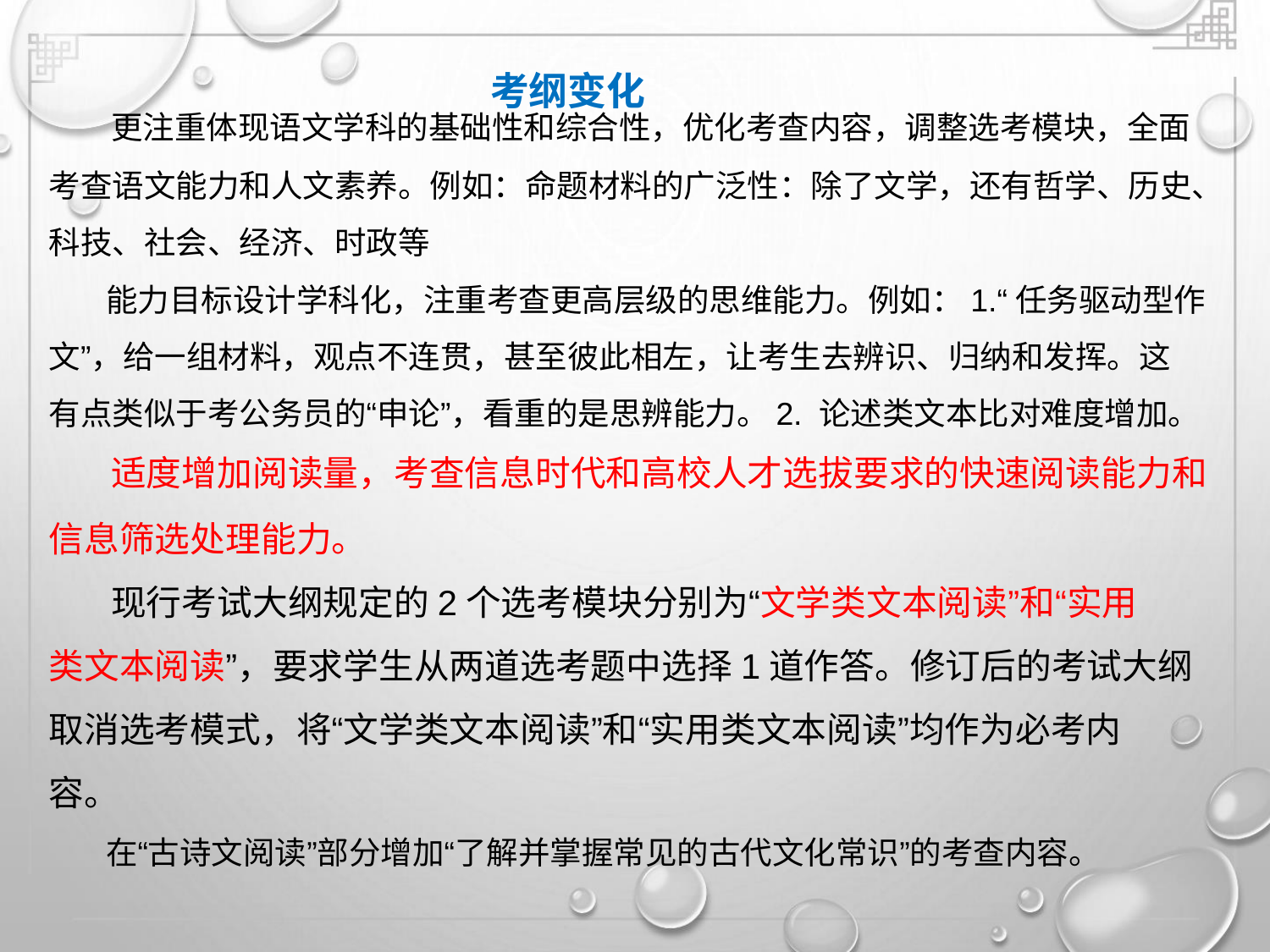

考纲变化
更注重体现语文学科的基础性和综合性，优化考查内容，调整选考模块，全面
考查语文能力和人文素养。例如：命题材料的广泛性：除了文学，还有哲学、历史、
科技、社会、经济、时政等
能力目标设计学科化，注重考查更高层级的思维能力。例如：1.“任务驱动型作
文”，给一组材料，观点不连贯，甚至彼此相左，让考生去辨识、归纳和发挥。这
有点类似于考公务员的“申论”，看重的是思辨能力。2. 论述类文本比对难度增加。
适度增加阅读量，考查信息时代和高校人才选拔要求的快速阅读能力和
信息筛选处理能力。
现行考试大纲规定的2个选考模块分别为“文学类文本阅读”和“实用
类文本阅读”，要求学生从两道选考题中选择1道作答。修订后的考试大纲
取消选考模式，将“文学类文本阅读”和“实用类文本阅读”均作为必考内
容。
在“古诗文阅读”部分增加“了解并掌握常见的古代文化常识”的考查内容。